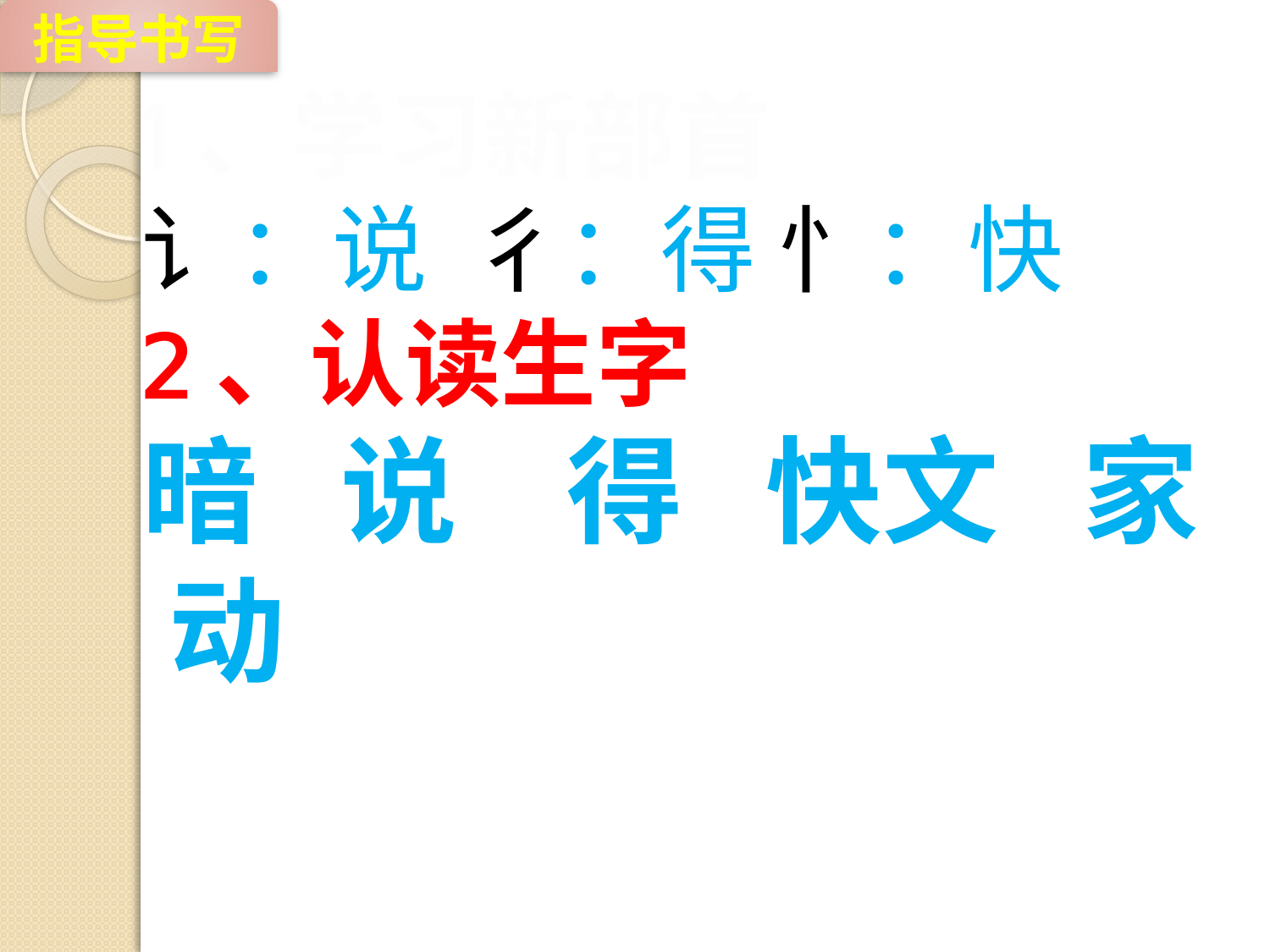

指导书写
1、学习新部首
讠：说  彳：得 忄：快
2、认读生字
暗   说    得   快文   家    动